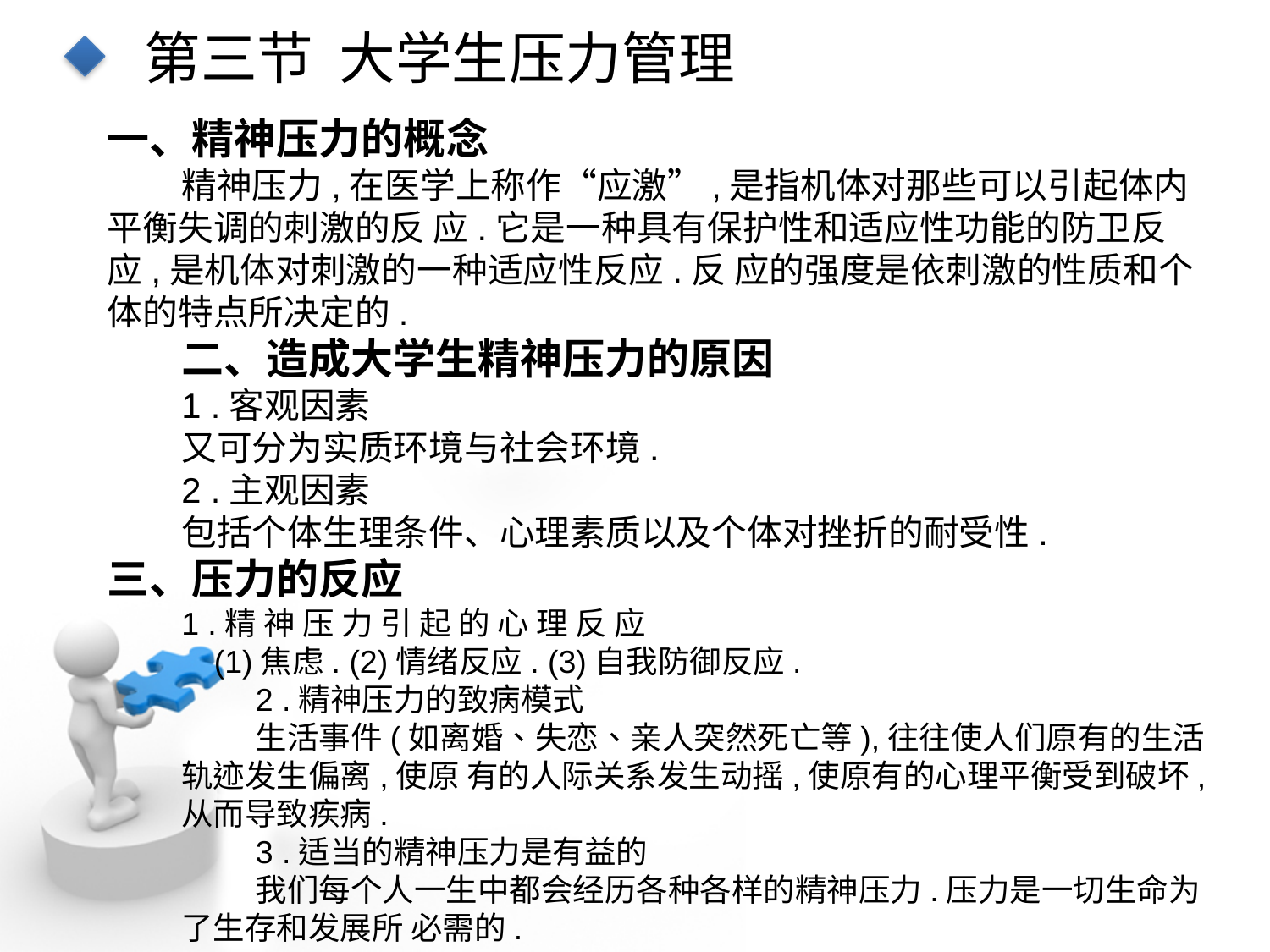

第三节  大学生压力管理

一、精神压力的概念
精神压力,在医学上称作“应激”,是指机体对那些可以引起体内平衡失调的刺激的反 应.它是一种具有保护性和适应性功能的防卫反应,是机体对刺激的一种适应性反应.反 应的强度是依刺激的性质和个体的特点所决定的.
二、造成大学生精神压力的原因
1 .客观因素
又可分为实质环境与社会环境.
2 .主观因素
包括个体生理条件、心理素质以及个体对挫折的耐受性.
三、压力的反应
1 .精 神 压 力 引 起 的 心 理 反 应
            (1)焦虑. (2)情绪反应. (3)自我防御反应.
2 .精神压力的致病模式
生活事件(如离婚、失恋、亲人突然死亡等),往往使人们原有的生活轨迹发生偏离,使原 有的人际关系发生动摇,使原有的心理平衡受到破坏,从而导致疾病.
3 .适当的精神压力是有益的
我们每个人一生中都会经历各种各样的精神压力.压力是一切生命为了生存和发展所 必需的.

点击添加文本
点击添加文本
点击添加文本
点击添加文本